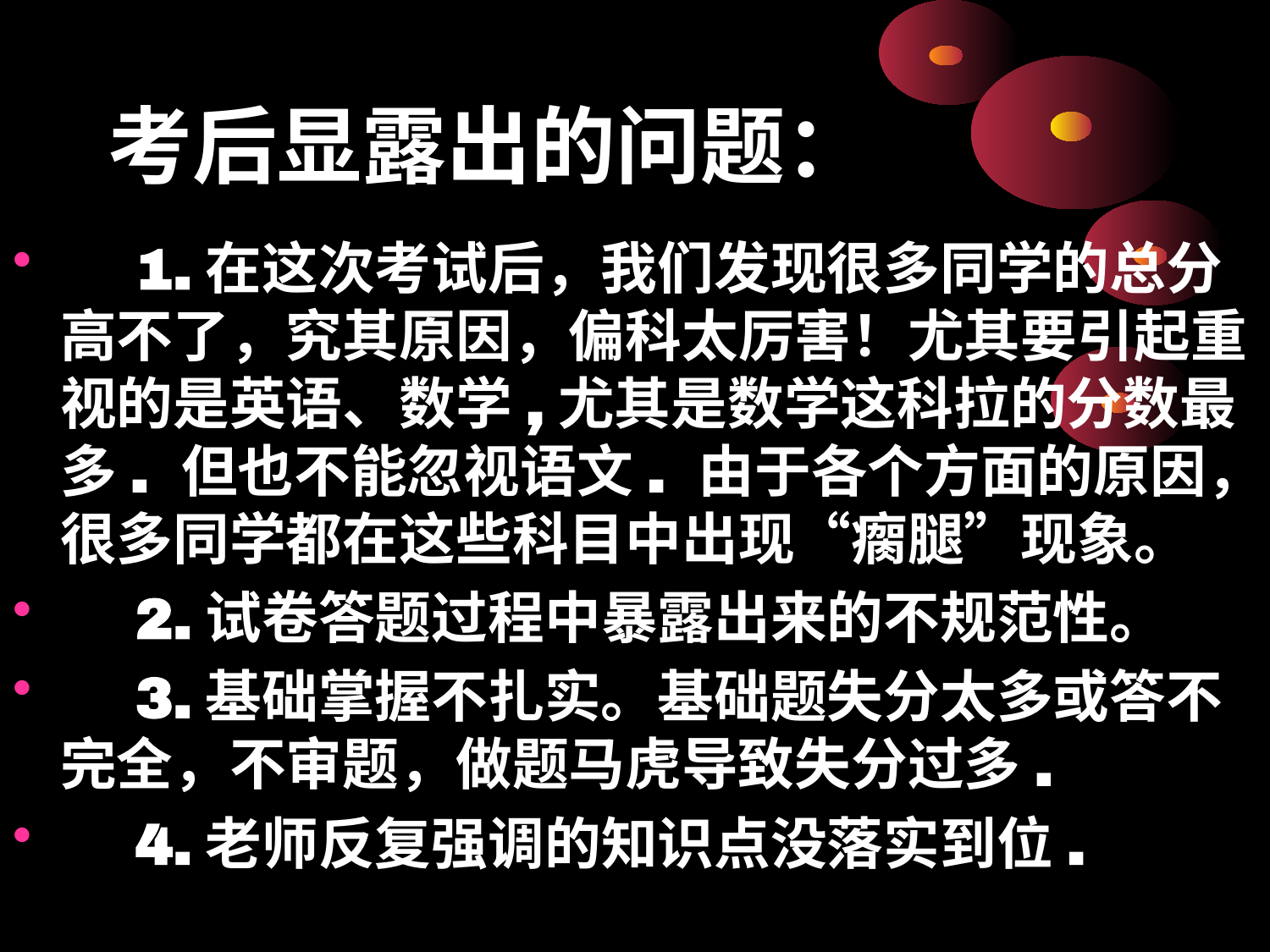

# 考后显露出的问题：
    1.在这次考试后，我们发现很多同学的总分高不了，究其原因，偏科太厉害！尤其要引起重视的是英语、数学,尤其是数学这科拉的分数最多. 但也不能忽视语文. 由于各个方面的原因，很多同学都在这些科目中出现“瘸腿”现象。
    2.试卷答题过程中暴露出来的不规范性。
    3.基础掌握不扎实。基础题失分太多或答不完全，不审题，做题马虎导致失分过多.
    4.老师反复强调的知识点没落实到位.